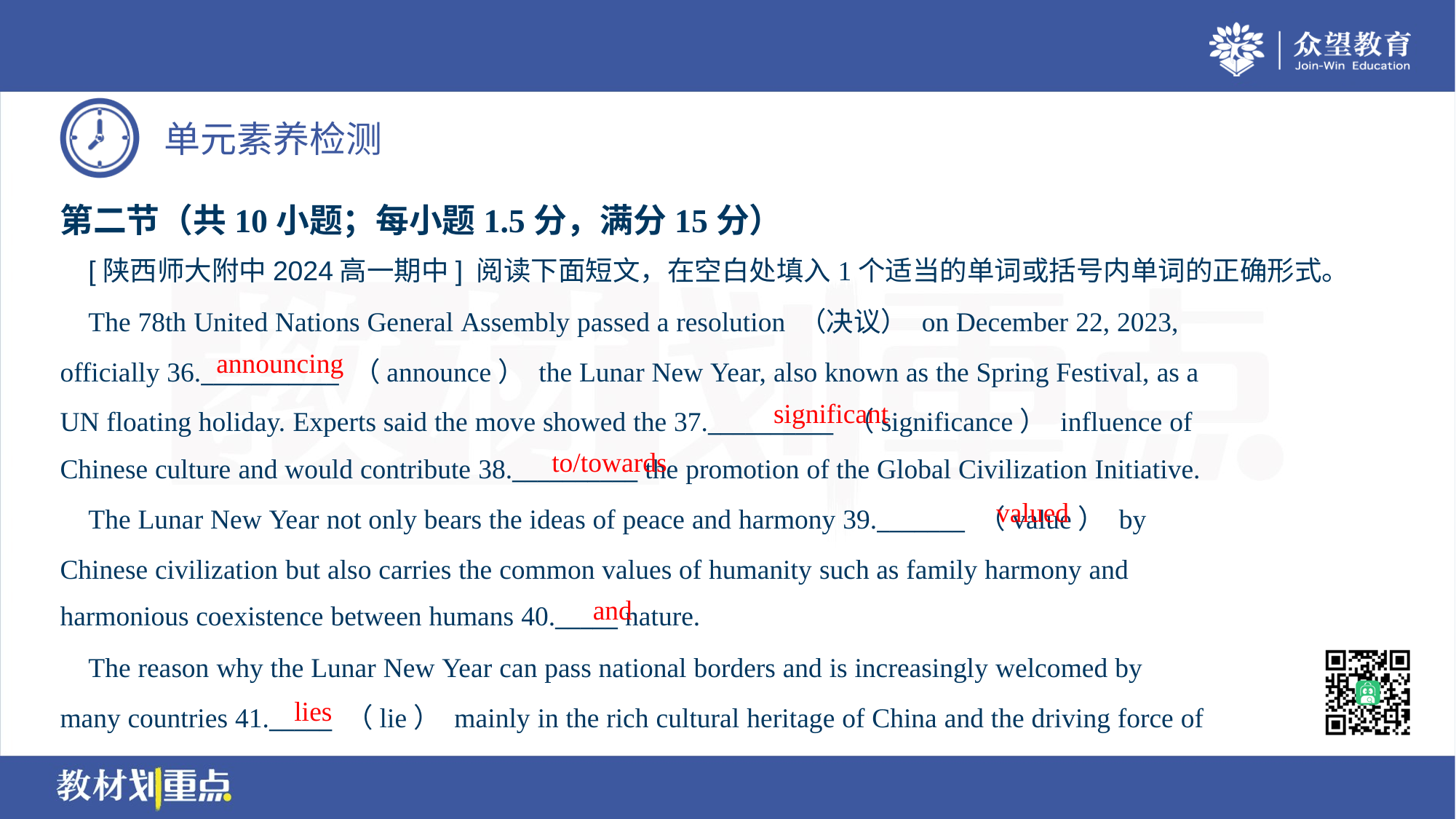

第二节（共10小题；每小题1.5分，满分15分）
    [陕西师大附中2024高一期中] 阅读下面短文，在空白处填入1个适当的单词或括号内单词的正确形式。
    The 78th United Nations General Assembly passed a resolution （决议） on December 22, 2023,
officially 36.___________ （announce） the Lunar New Year, also known as the Spring Festival, as a
UN floating holiday. Experts said the move showed the 37.__________ （significance） influence of
Chinese culture and would contribute 38.__________ the promotion of the Global Civilization Initiative.
announcing
significant
to/towards
valued
    The Lunar New Year not only bears the ideas of peace and harmony 39._______ （value） by
Chinese civilization but also carries the common values of humanity such as family harmony and
harmonious coexistence between humans 40._____ nature.
and
    The reason why the Lunar New Year can pass national borders and is increasingly welcomed by
many countries 41._____ （lie） mainly in the rich cultural heritage of China and the driving force of

lies